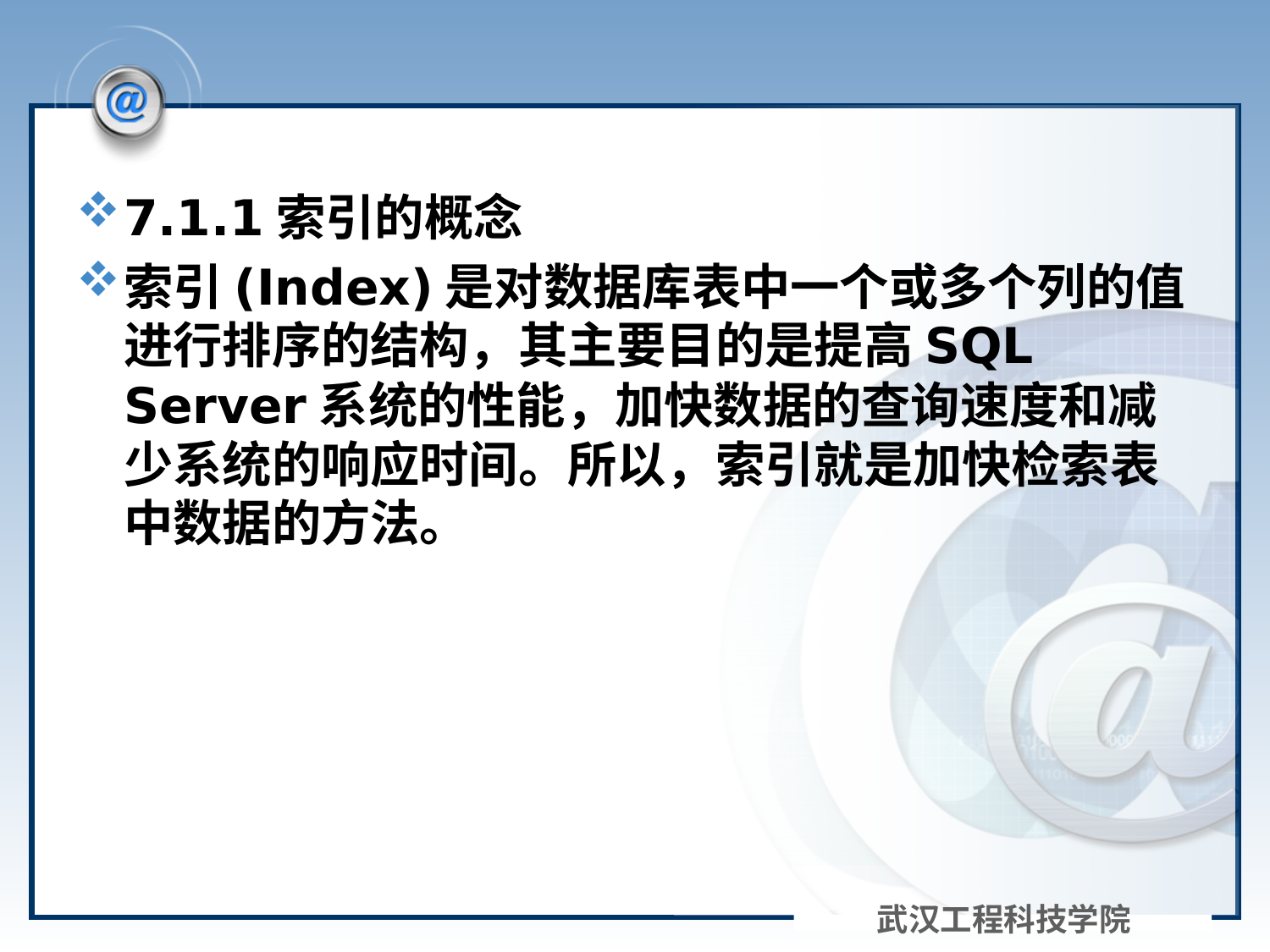

#
7.1.1索引的概念
索引(Index)是对数据库表中一个或多个列的值进行排序的结构，其主要目的是提高SQL Server系统的性能，加快数据的查询速度和减少系统的响应时间。所以，索引就是加快检索表中数据的方法。

武汉工程科技学院